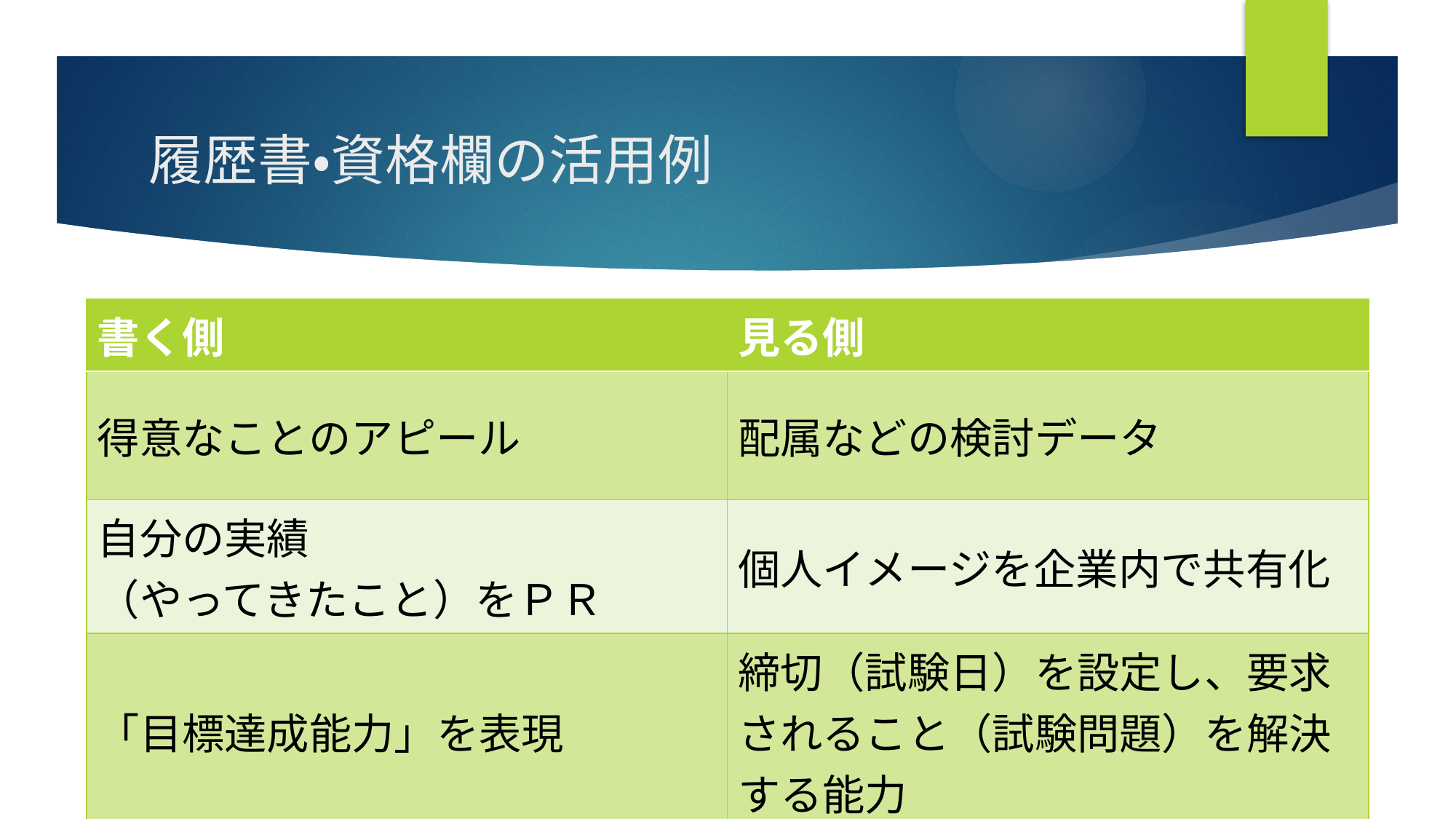

# 履歴書・資格欄の活用例
| 書く側 | 見る側 |
| --- | --- |
| 得意なことのアピール | 配属などの検討データ |
| 自分の実績 （やってきたこと）をＰＲ | 個人イメージを企業内で共有化 |
| 「目標達成能力」を表現 | 締切（試験日）を設定し、要求されること（試験問題）を解決する能力 |